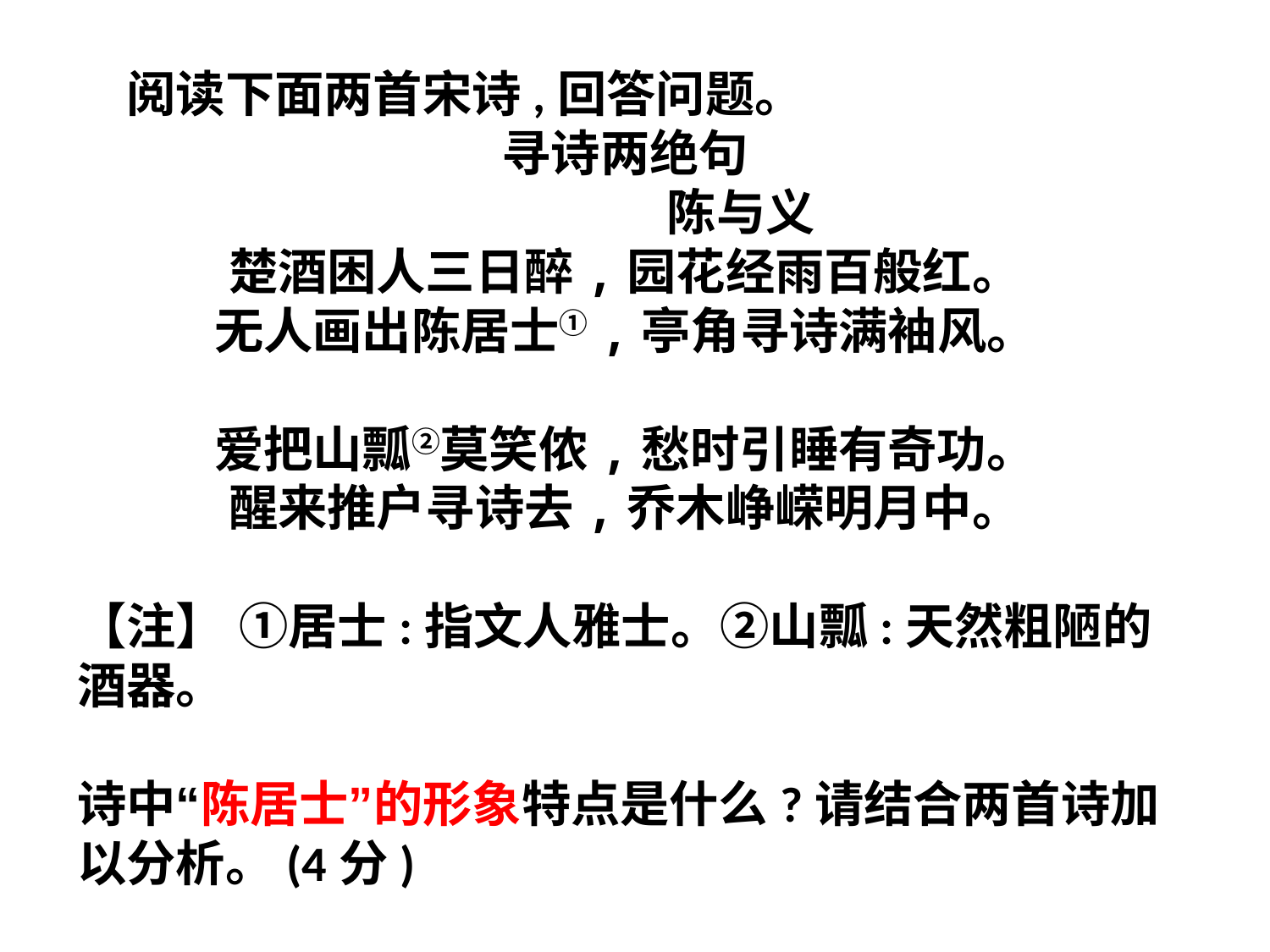

阅读下面两首宋诗,回答问题。
寻诗两绝句
                陈与义
楚酒困人三日醉,园花经雨百般红。
无人画出陈居士①,亭角寻诗满袖风。

爱把山瓢②莫笑侬,愁时引睡有奇功。
醒来推户寻诗去,乔木峥嵘明月中。

【注】 ①居士:指文人雅士。②山瓢:天然粗陋的酒器。

诗中“陈居士”的形象特点是什么?请结合两首诗加以分析。(4分)